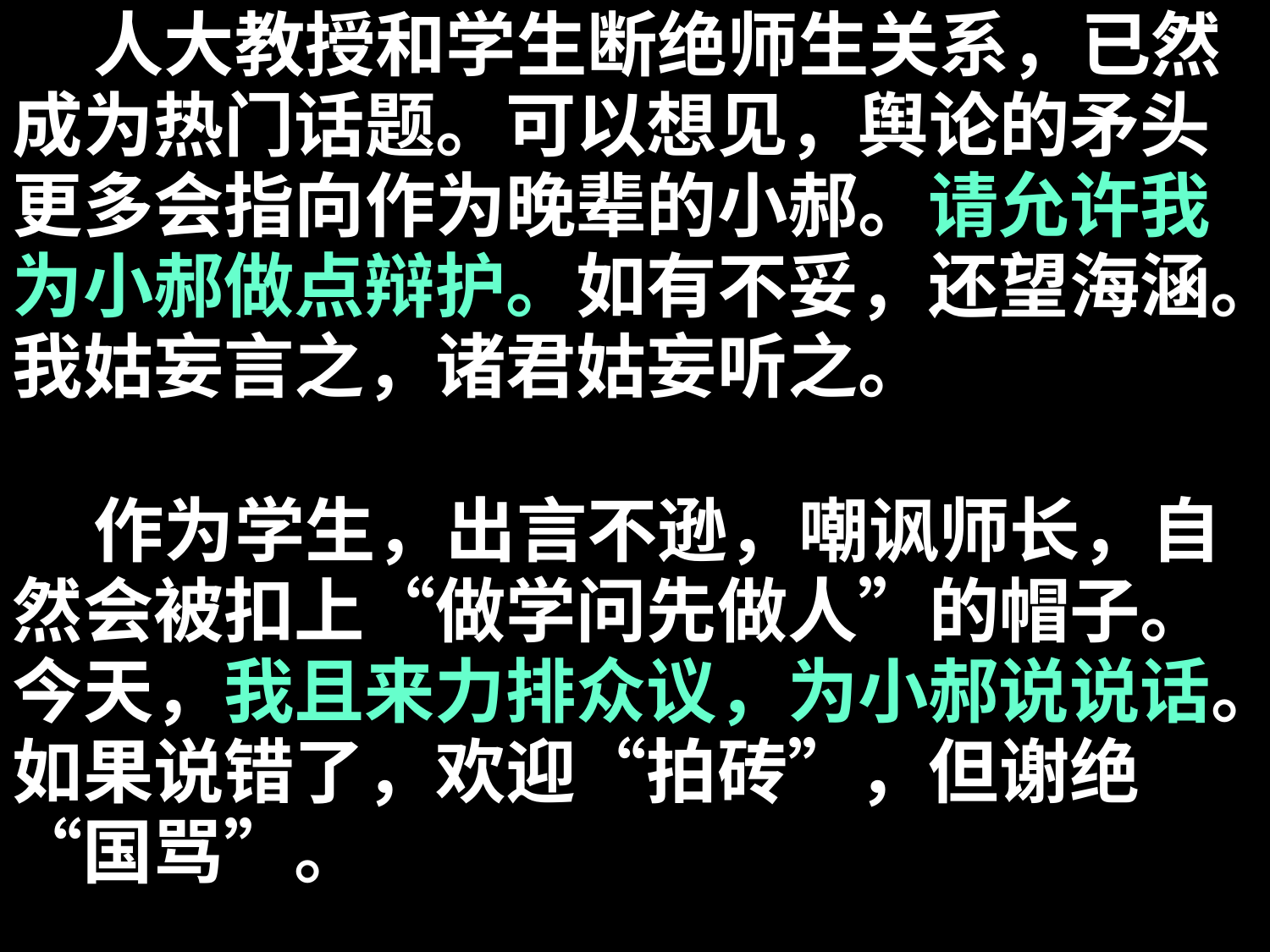

人大教授和学生断绝师生关系，已然成为热门话题。可以想见，舆论的矛头更多会指向作为晚辈的小郝。请允许我为小郝做点辩护。如有不妥，还望海涵。我姑妄言之，诸君姑妄听之。
    作为学生，出言不逊，嘲讽师长，自然会被扣上“做学问先做人”的帽子。今天，我且来力排众议，为小郝说说话。如果说错了，欢迎“拍砖”，但谢绝“国骂”。